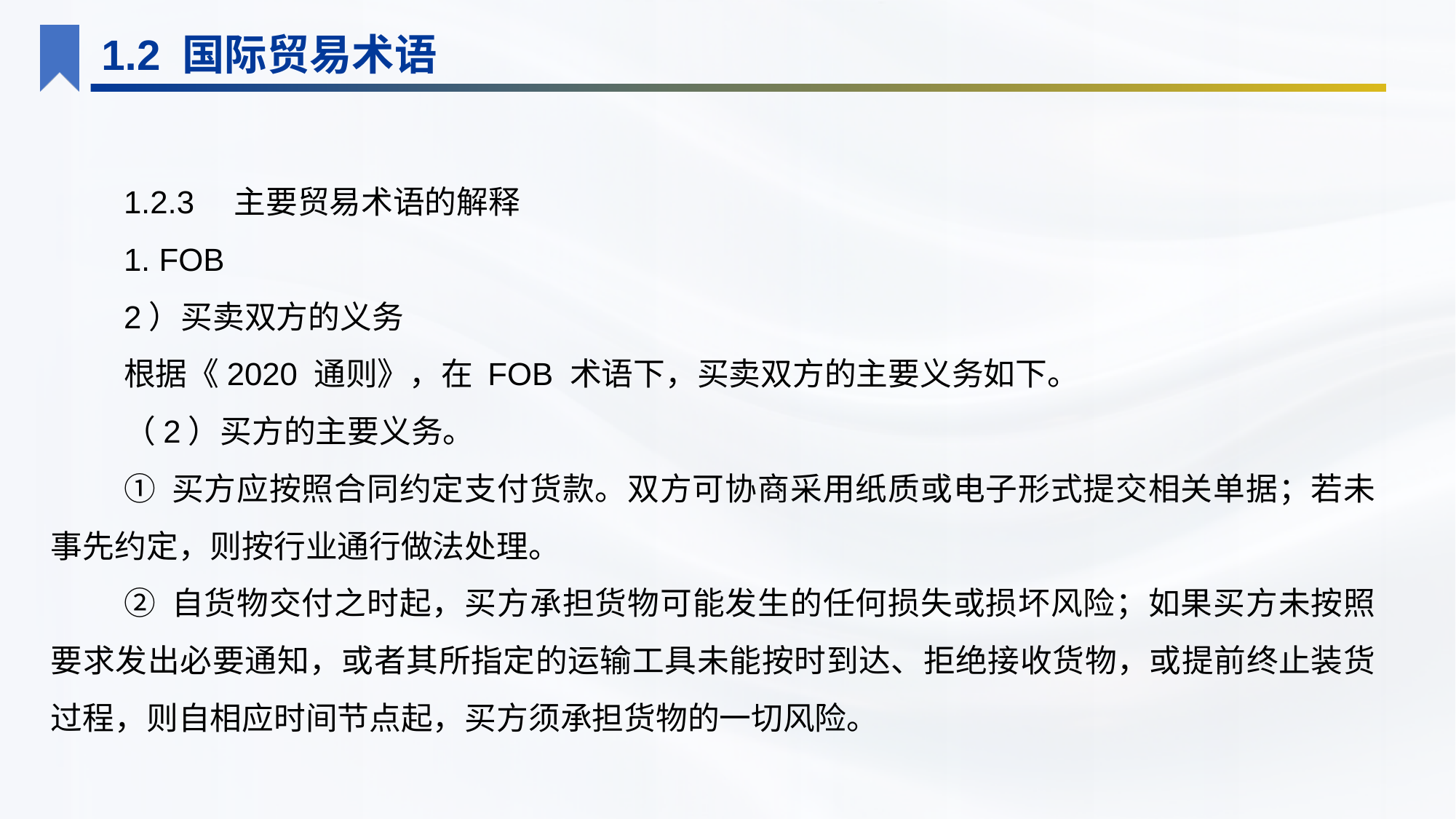

1.2 国际贸易术语
1.2.3　主要贸易术语的解释
1. FOB
2）买卖双方的义务
根据《2020 通则》，在 FOB 术语下，买卖双方的主要义务如下。
（2）买方的主要义务。
① 买方应按照合同约定支付货款。双方可协商采用纸质或电子形式提交相关单据；若未事先约定，则按行业通行做法处理。
② 自货物交付之时起，买方承担货物可能发生的任何损失或损坏风险；如果买方未按照要求发出必要通知，或者其所指定的运输工具未能按时到达、拒绝接收货物，或提前终止装货过程，则自相应时间节点起，买方须承担货物的一切风险。